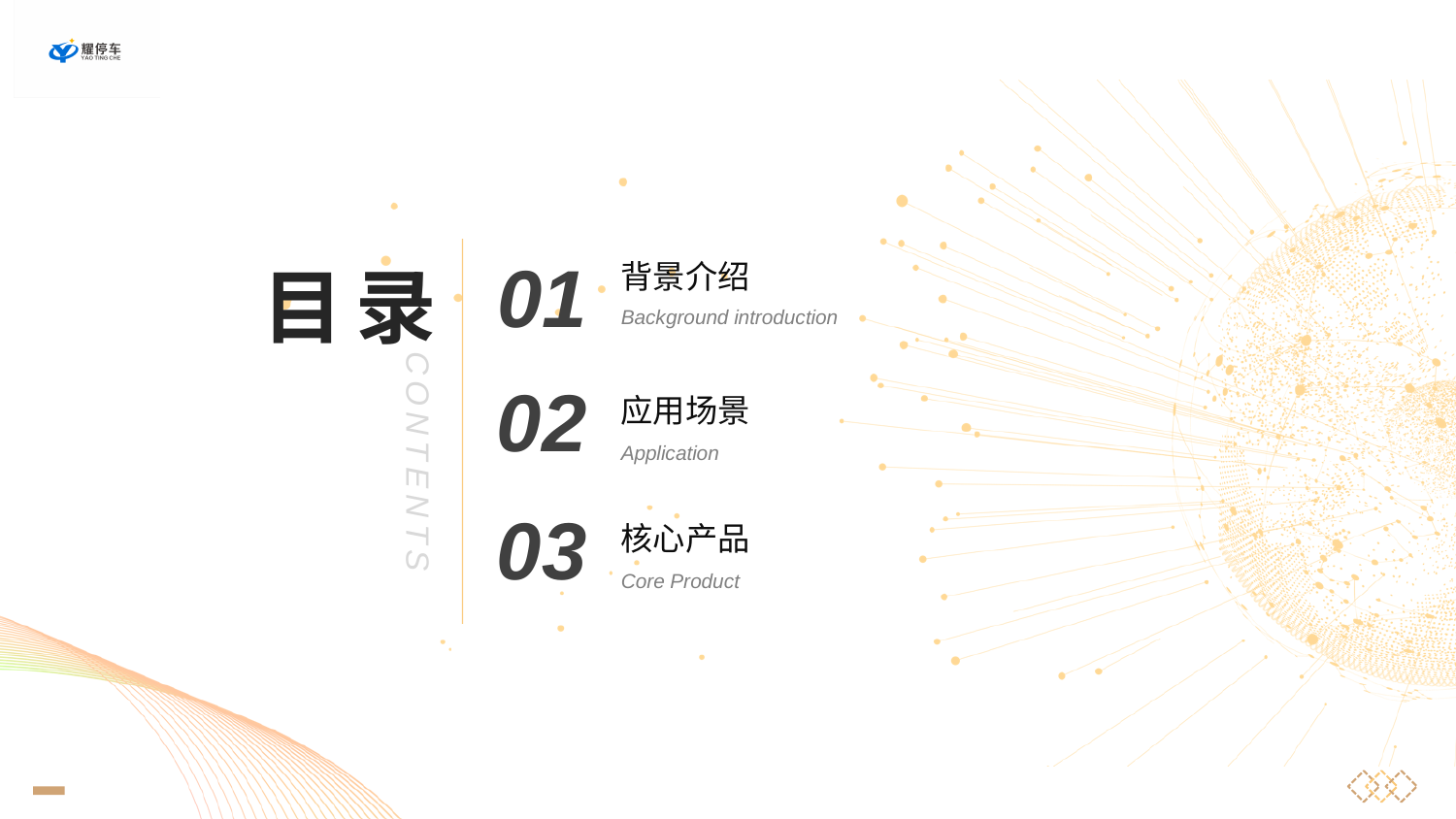

01
背景介绍
Background introduction
02

应用场景

Application
03
核心产品
Core Product